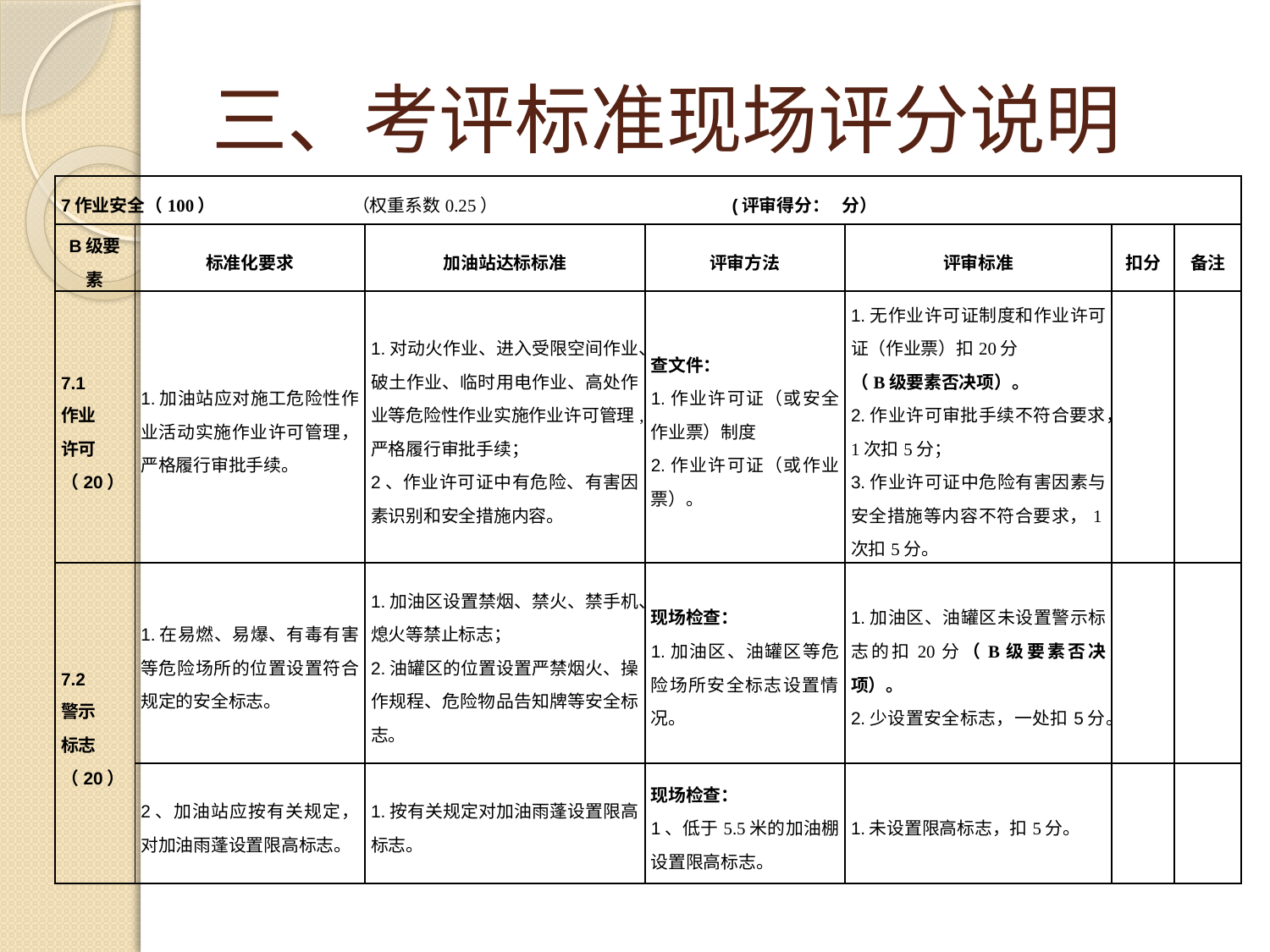

# 三、考评标准现场评分说明
| 7作业安全（100） （权重系数0.25） (评审得分： 分） |  |  |  |  |  |  |
| --- | --- | --- | --- | --- | --- | --- |
| B级要素 | 标准化要求 | 加油站达标标准 | 评审方法 | 评审标准 | 扣分 | 备注 |
| 7.1 作业 许可 （20） | 1.加油站应对施工危险性作业活动实施作业许可管理，严格履行审批手续。 | 1.对动火作业、进入受限空间作业、破土作业、临时用电作业、高处作业等危险性作业实施作业许可管理,严格履行审批手续； 2、作业许可证中有危险、有害因素识别和安全措施内容。 | 查文件： 1.作业许可证（或安全作业票）制度 2.作业许可证（或作业票）。 | 1.无作业许可证制度和作业许可证（作业票）扣20分 （B级要素否决项）。 2.作业许可审批手续不符合要求，1次扣5分； 3.作业许可证中危险有害因素与安全措施等内容不符合要求，1次扣5分。 |  |  |
| 7.2 警示 标志 （20） | 1.在易燃、易爆、有毒有害等危险场所的位置设置符合规定的安全标志。 | 1.加油区设置禁烟、禁火、禁手机、熄火等禁止标志； 2.油罐区的位置设置严禁烟火、操作规程、危险物品告知牌等安全标志。 | 现场检查： 1.加油区、油罐区等危险场所安全标志设置情况。 | 1.加油区、油罐区未设置警示标志的扣20分（B级要素否决项）。 2.少设置安全标志，一处扣5分。 |  |  |
|  | 2、加油站应按有关规定，对加油雨蓬设置限高标志。 | 1.按有关规定对加油雨蓬设置限高标志。 | 现场检查： 1、低于5.5米的加油棚设置限高标志。 | 1.未设置限高标志，扣5分。 |  |  |